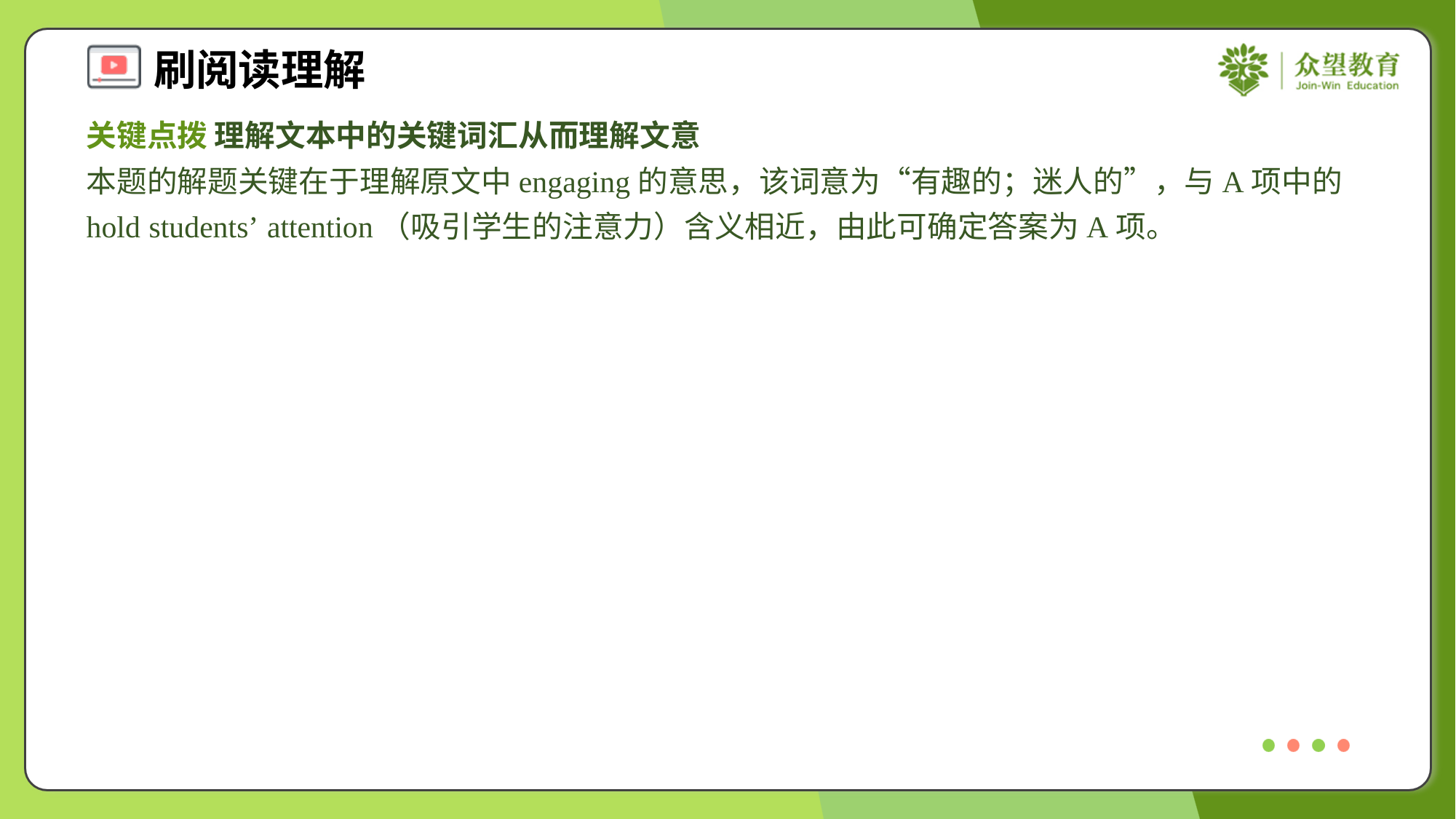

关键点拨 理解文本中的关键词汇从而理解文意
本题的解题关键在于理解原文中engaging的意思，该词意为“有趣的；迷人的”，与A项中的hold students’ attention（吸引学生的注意力）含义相近，由此可确定答案为A项。